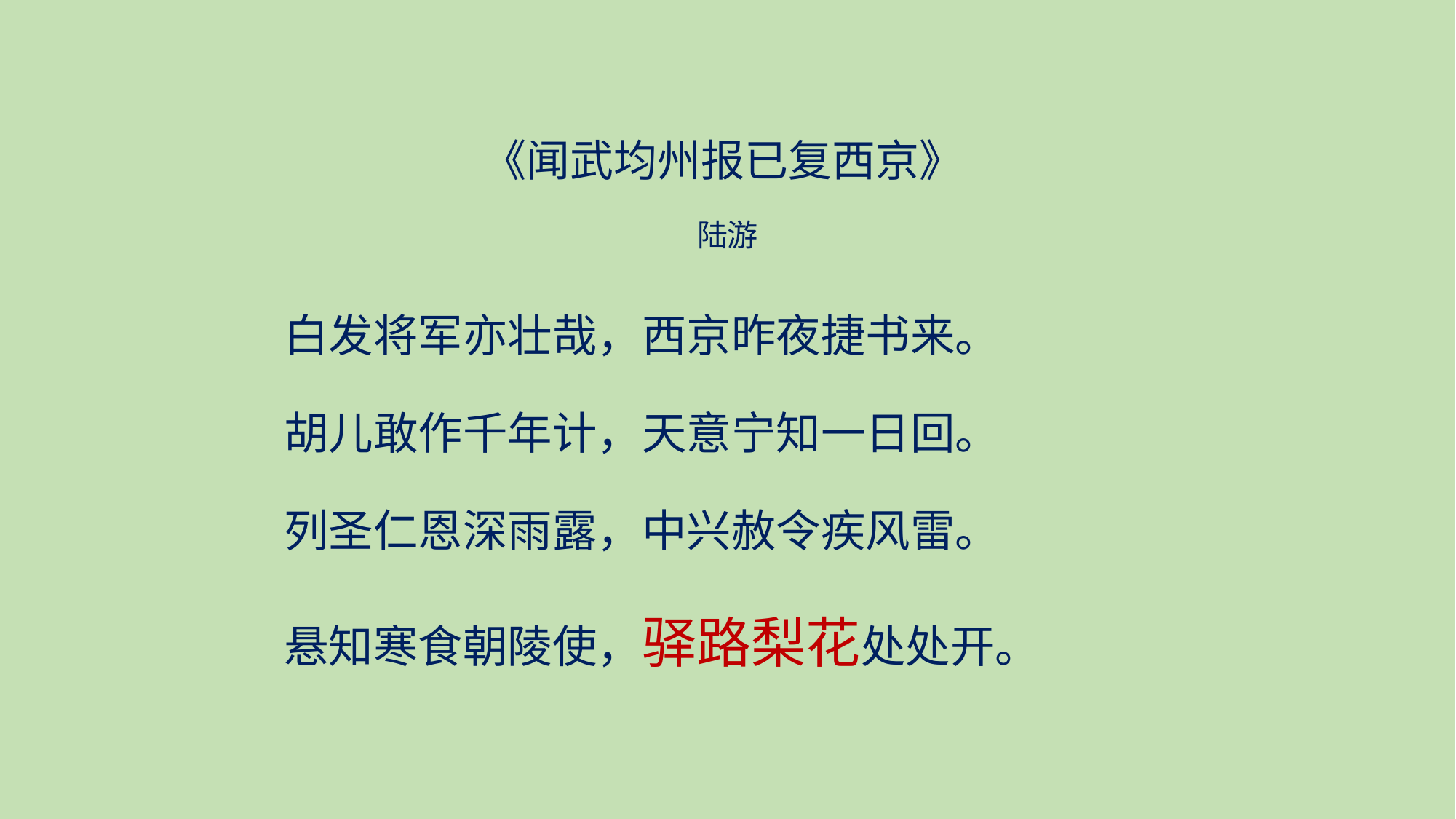

《闻武均州报已复西京》
陆游
白发将军亦壮哉，西京昨夜捷书来。
胡儿敢作千年计，天意宁知一日回。
列圣仁恩深雨露，中兴赦令疾风雷。
悬知寒食朝陵使，驿路梨花处处开。